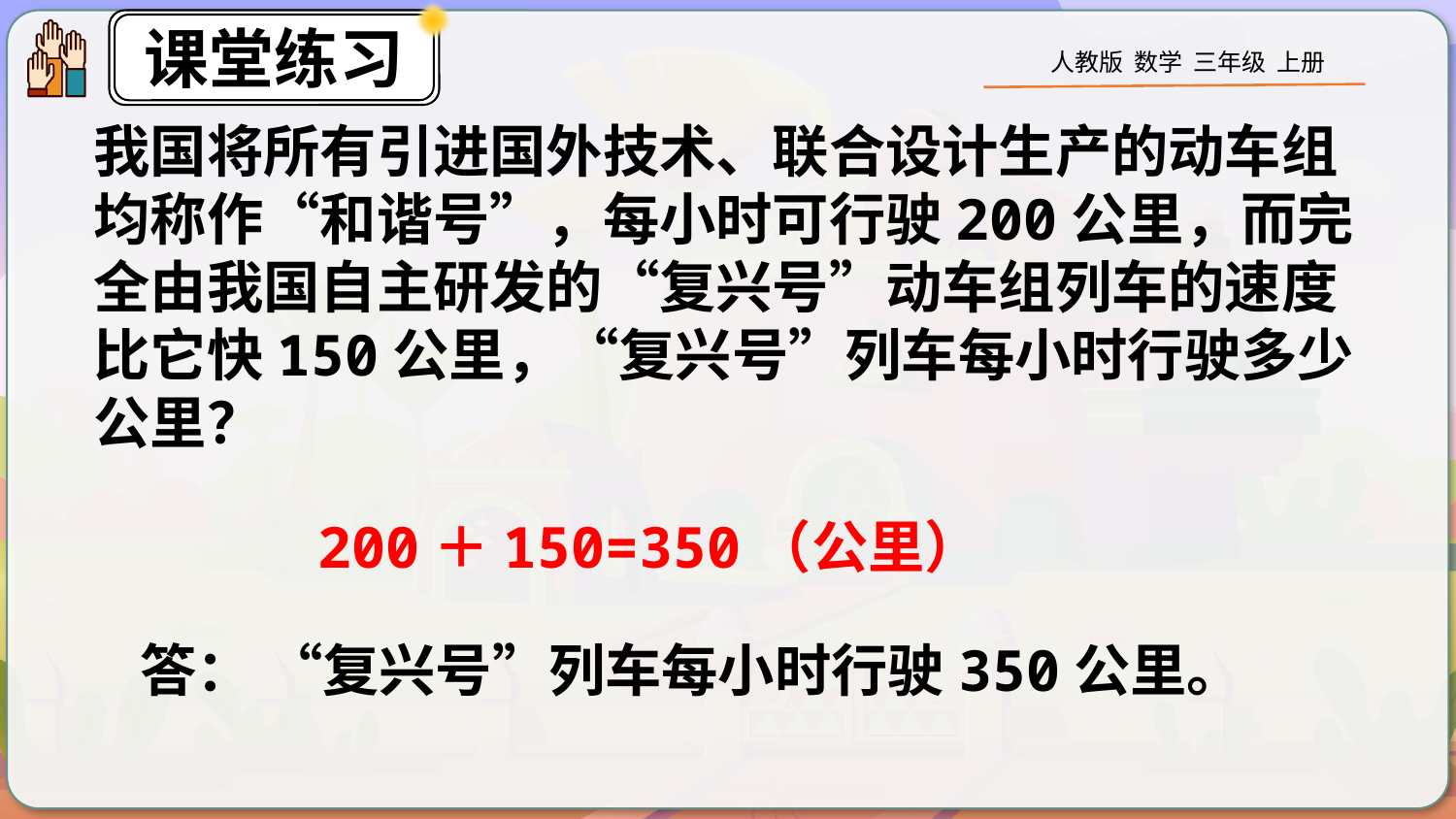

我国将所有引进国外技术、联合设计生产的动车组均称作“和谐号”，每小时可行驶200公里，而完全由我国自主研发的“复兴号”动车组列车的速度比它快150公里，“复兴号”列车每小时行驶多少公里？
200＋150=350（公里）
答： “复兴号”列车每小时行驶350公里。